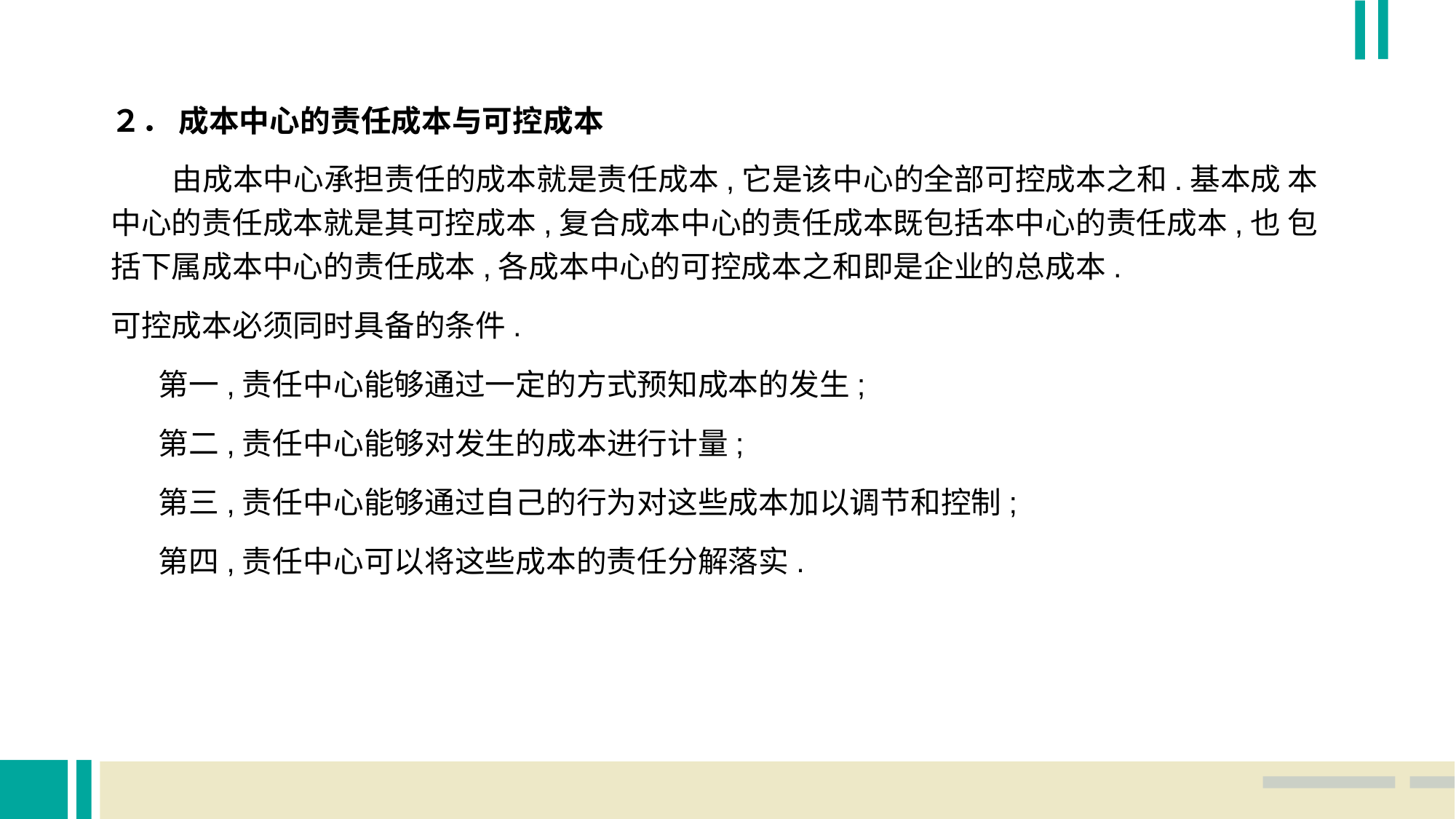

２． 成本中心的责任成本与可控成本
        由成本中心承担责任的成本就是责任成本,它是该中心的全部可控成本之和.基本成 本中心的责任成本就是其可控成本,复合成本中心的责任成本既包括本中心的责任成本,也 包括下属成本中心的责任成本,各成本中心的可控成本之和即是企业的总成本.
可控成本必须同时具备的条件.
      第一,责任中心能够通过一定的方式预知成本的发生;
      第二,责任中心能够对发生的成本进行计量;
      第三,责任中心能够通过自己的行为对这些成本加以调节和控制;
      第四,责任中心可以将这些成本的责任分解落实.